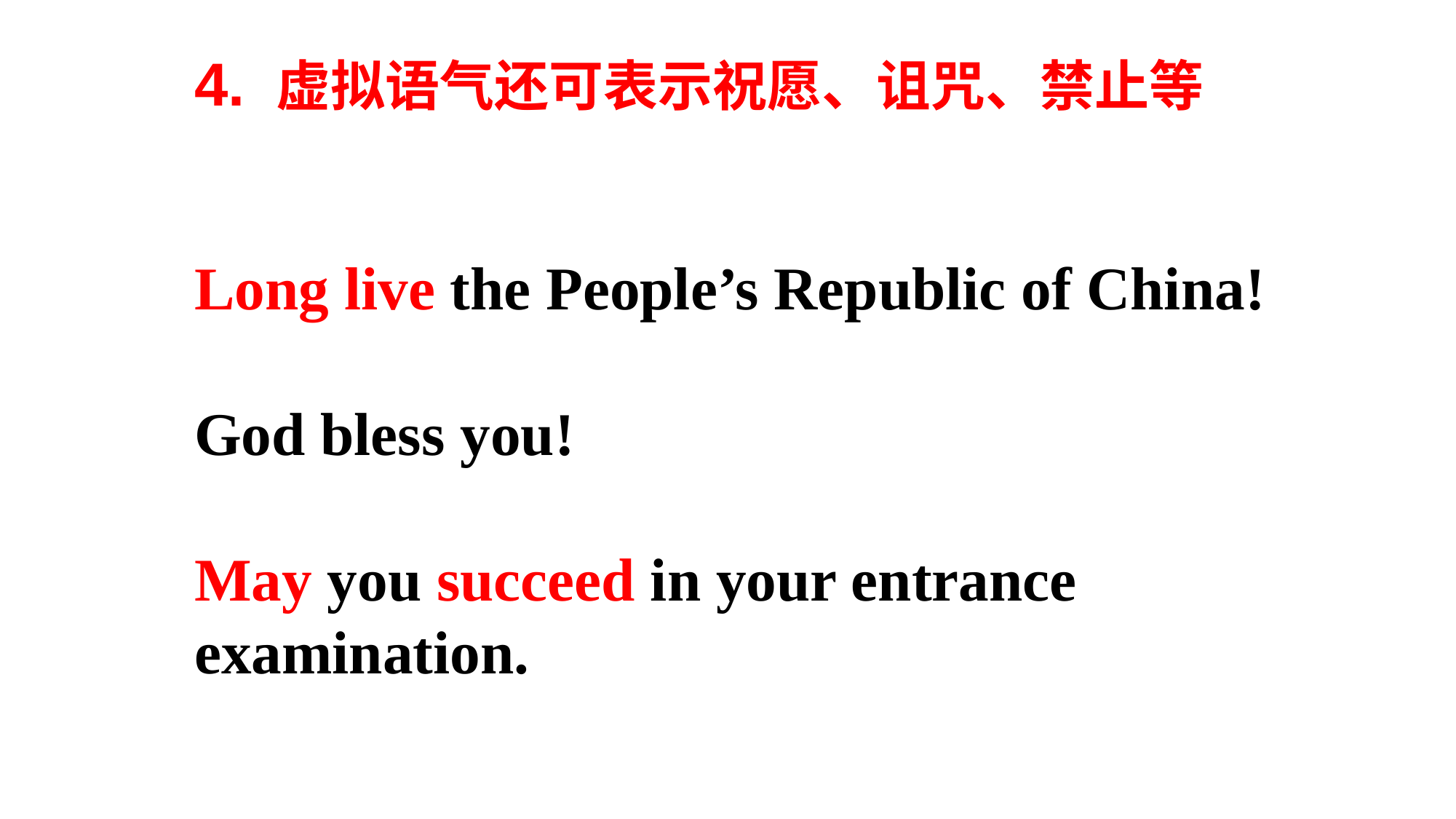

4. 虚拟语气还可表示祝愿、诅咒、禁止等

Long live the People’s Republic of China!

God bless you!

May you succeed in your entrance
examination.